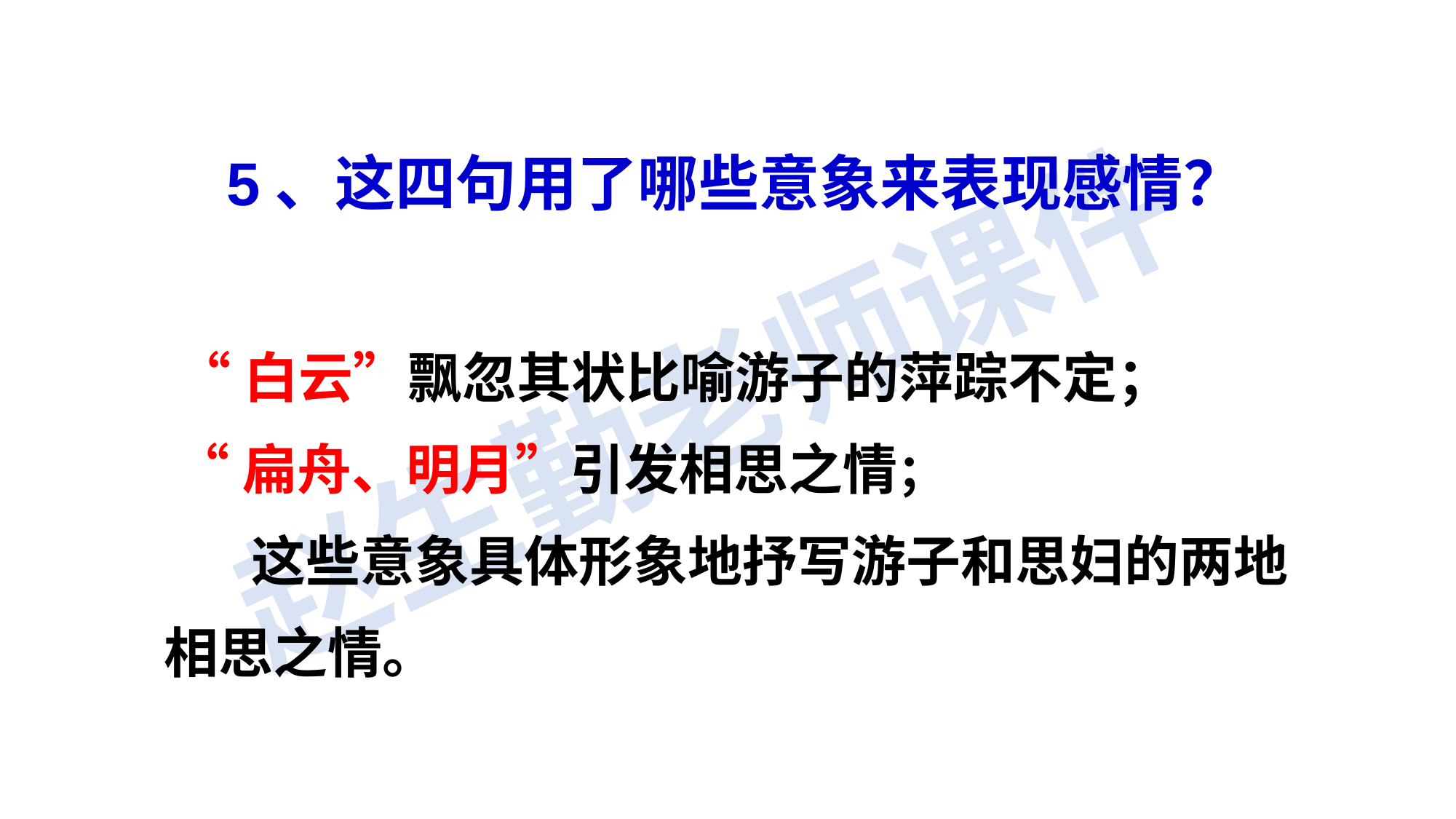

5、这四句用了哪些意象来表现感情？
 “白云”飘忽其状比喻游子的萍踪不定；
 “扁舟、明月”引发相思之情；
      这些意象具体形象地抒写游子和思妇的两地相思之情。